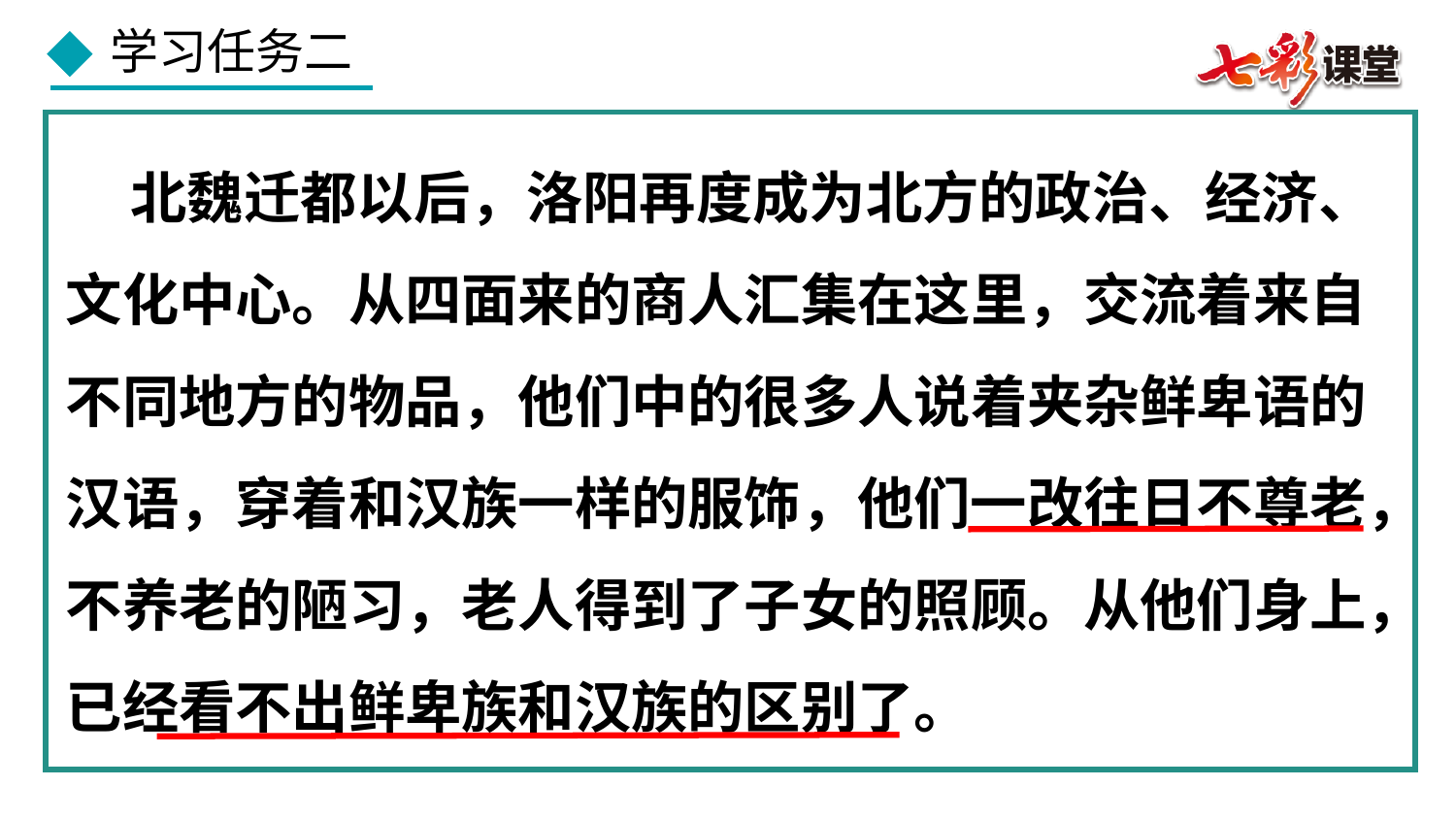

北魏迁都以后，洛阳再度成为北方的政治、经济、文化中心。从四面来的商人汇集在这里，交流着来自不同地方的物品，他们中的很多人说着夹杂鲜卑语的汉语，穿着和汉族一样的服饰，他们一改往日不尊老，不养老的陋习，老人得到了子女的照顾。从他们身上，已经看不出鲜卑族和汉族的区别了。